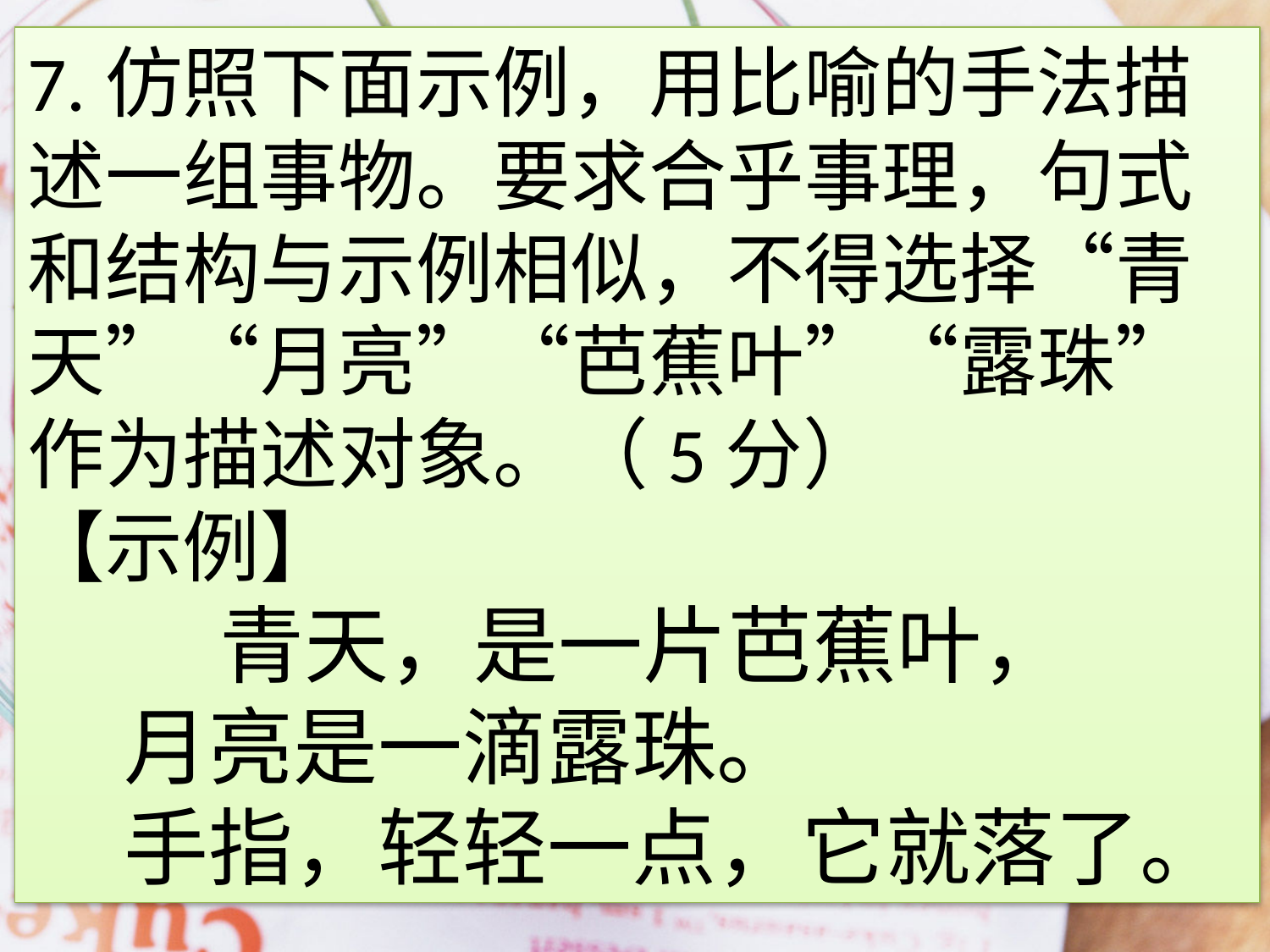

7.仿照下面示例，用比喻的手法描述一组事物。要求合乎事理，句式和结构与示例相似，不得选择“青天”“月亮”“芭蕉叶”“露珠”作为描述对象。（5分）
【示例】
          青天，是一片芭蕉叶，
    月亮是一滴露珠。
    手指，轻轻一点，它就落了。